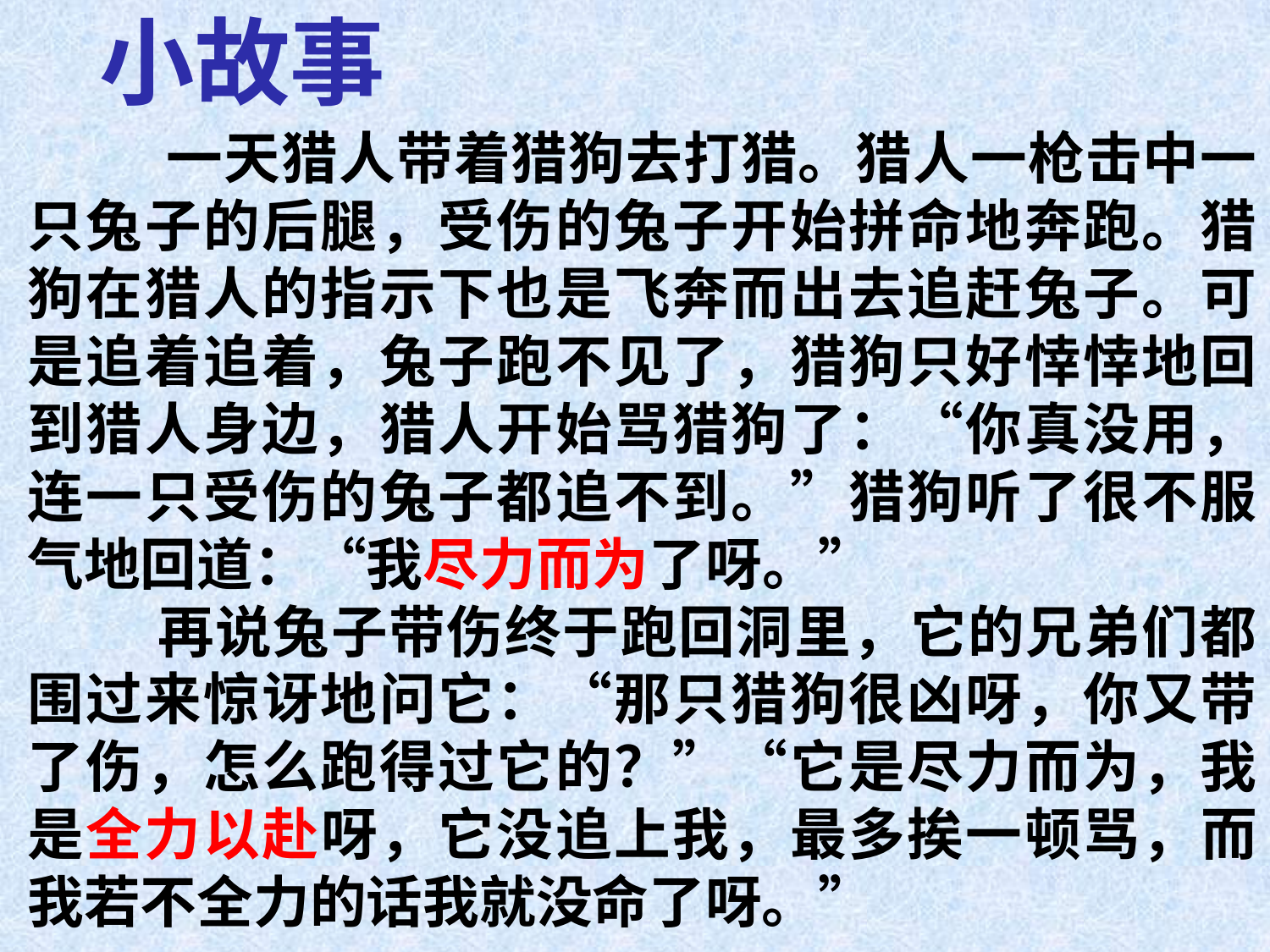

小故事
         一天猎人带着猎狗去打猎。猎人一枪击中一只兔子的后腿，受伤的兔子开始拼命地奔跑。猎狗在猎人的指示下也是飞奔而出去追赶兔子。可是追着追着，兔子跑不见了，猎狗只好悻悻地回到猎人身边，猎人开始骂猎狗了：“你真没用，连一只受伤的兔子都追不到。”猎狗听了很不服气地回道：“我尽力而为了呀。”
        再说兔子带伤终于跑回洞里，它的兄弟们都围过来惊讶地问它：“那只猎狗很凶呀，你又带了伤，怎么跑得过它的？”“它是尽力而为，我是全力以赴呀，它没追上我，最多挨一顿骂，而我若不全力的话我就没命了呀。”